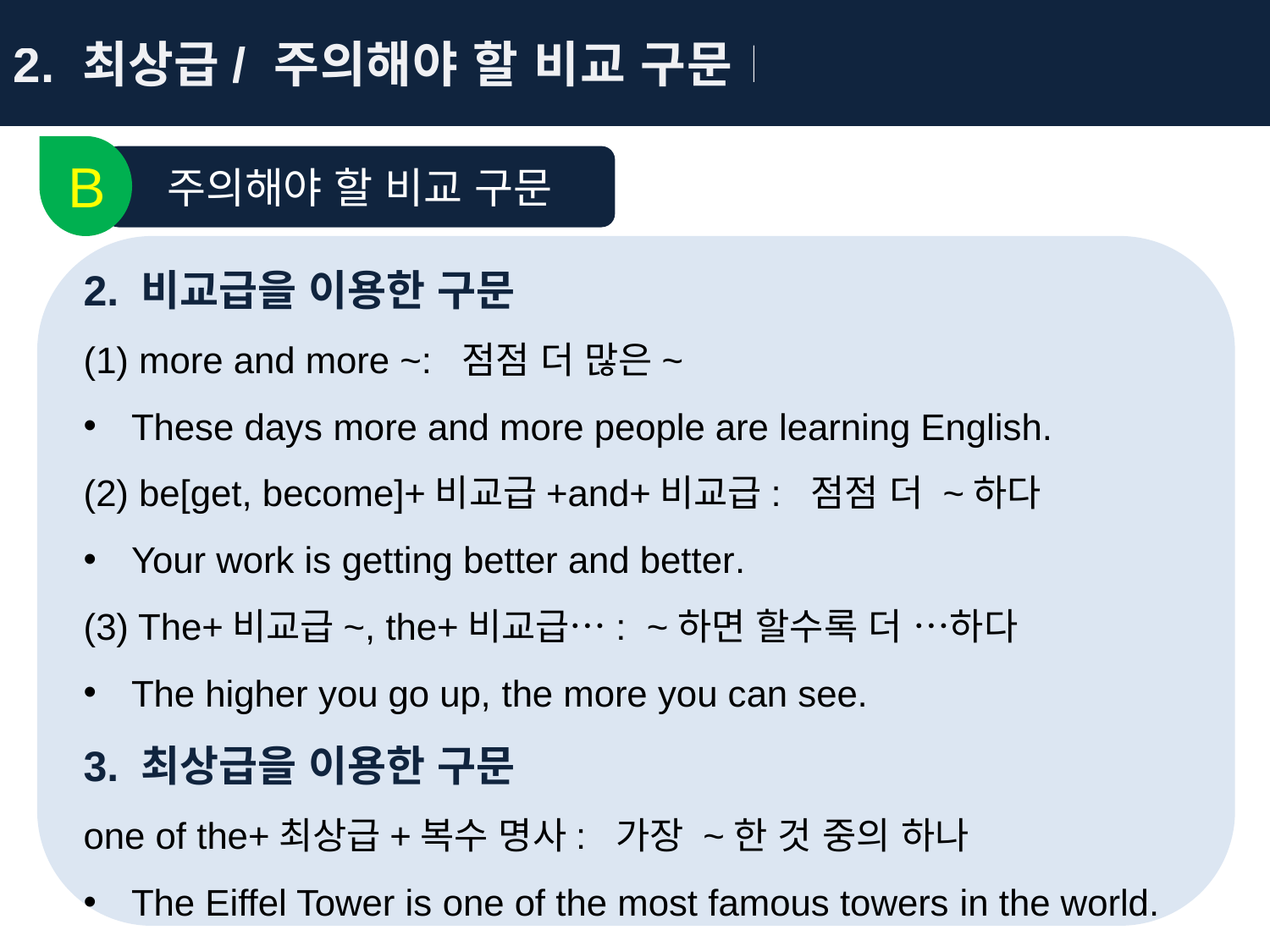

2. 최상급/ 주의해야 할 비교 구문Ⅰ

B
주의해야 할 비교 구문
2. 비교급을 이용한 구문
(1) more and more ~:  점점 더 많은~
These days more and more people are learning English.
(2) be[get, become]+비교급+and+비교급:  점점 더 ~하다
Your work is getting better and better.
(3) The+비교급~, the+비교급…:  ~하면 할수록 더 …하다
The higher you go up, the more you can see.
3. 최상급을 이용한 구문
one of the+최상급+복수 명사:  가장 ~한 것 중의 하나
The Eiffel Tower is one of the most famous towers in the world.